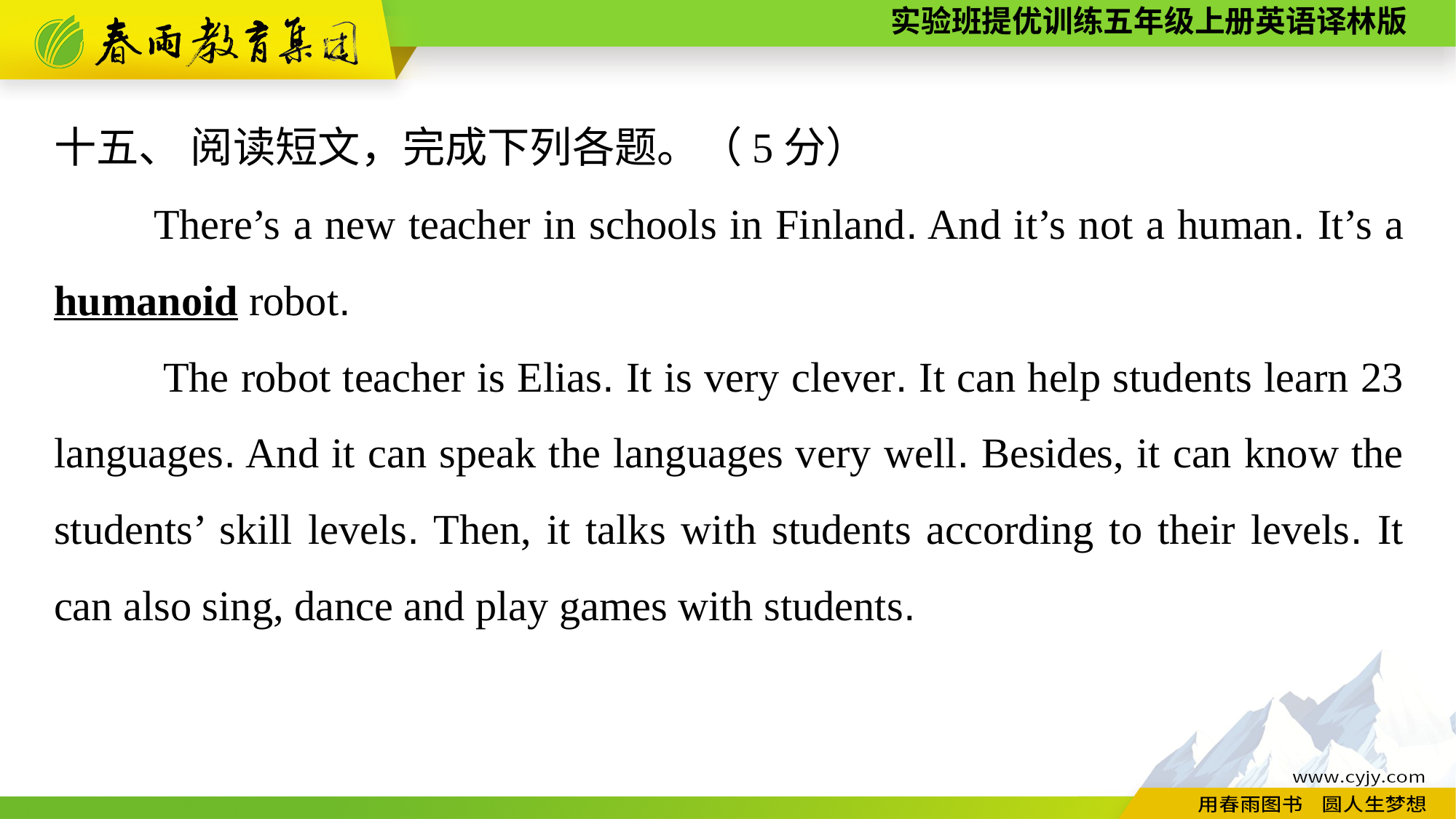

十五、 阅读短文，完成下列各题。（5分）
　　There’s a new teacher in schools in Finland. And it’s not a human. It’s a humanoid robot.
	The robot teacher is Elias. It is very clever. It can help students learn 23 languages. And it can speak the languages very well. Besides, it can know the students’ skill levels. Then, it talks with students according to their levels. It can also sing, dance and play games with students.